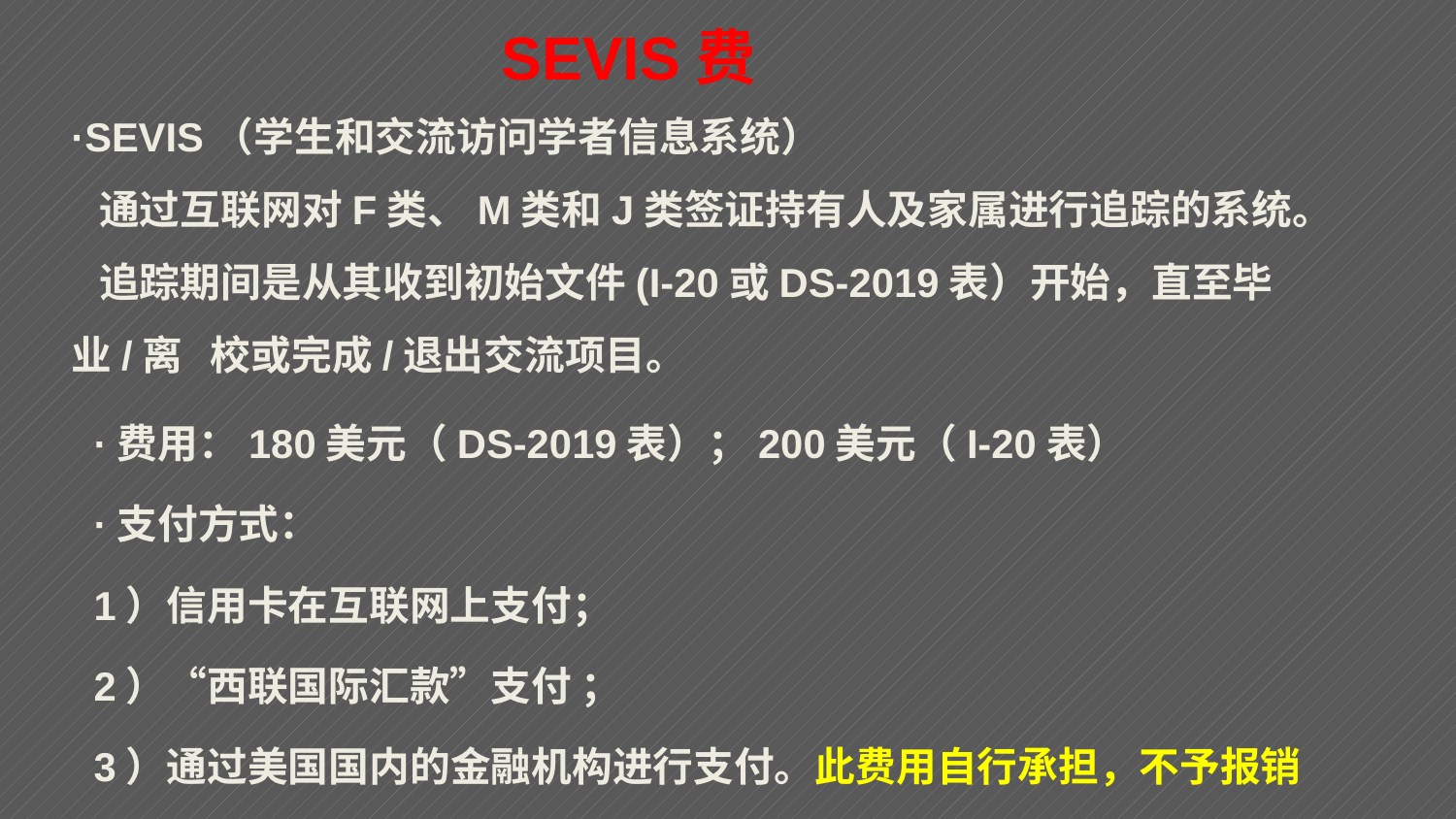

SEVIS费
·SEVIS（学生和交流访问学者信息系统）
  通过互联网对F类、M类和J类签证持有人及家属进行追踪的系统。
  追踪期间是从其收到初始文件(I-20或DS-2019表）开始，直至毕业/离   校或完成/退出交流项目。
·费用：180美元（DS-2019表）；200美元（I-20表）
·支付方式：
1）信用卡在互联网上支付；
2）“西联国际汇款”支付 ；
3）通过美国国内的金融机构进行支付。此费用自行承担，不予报销